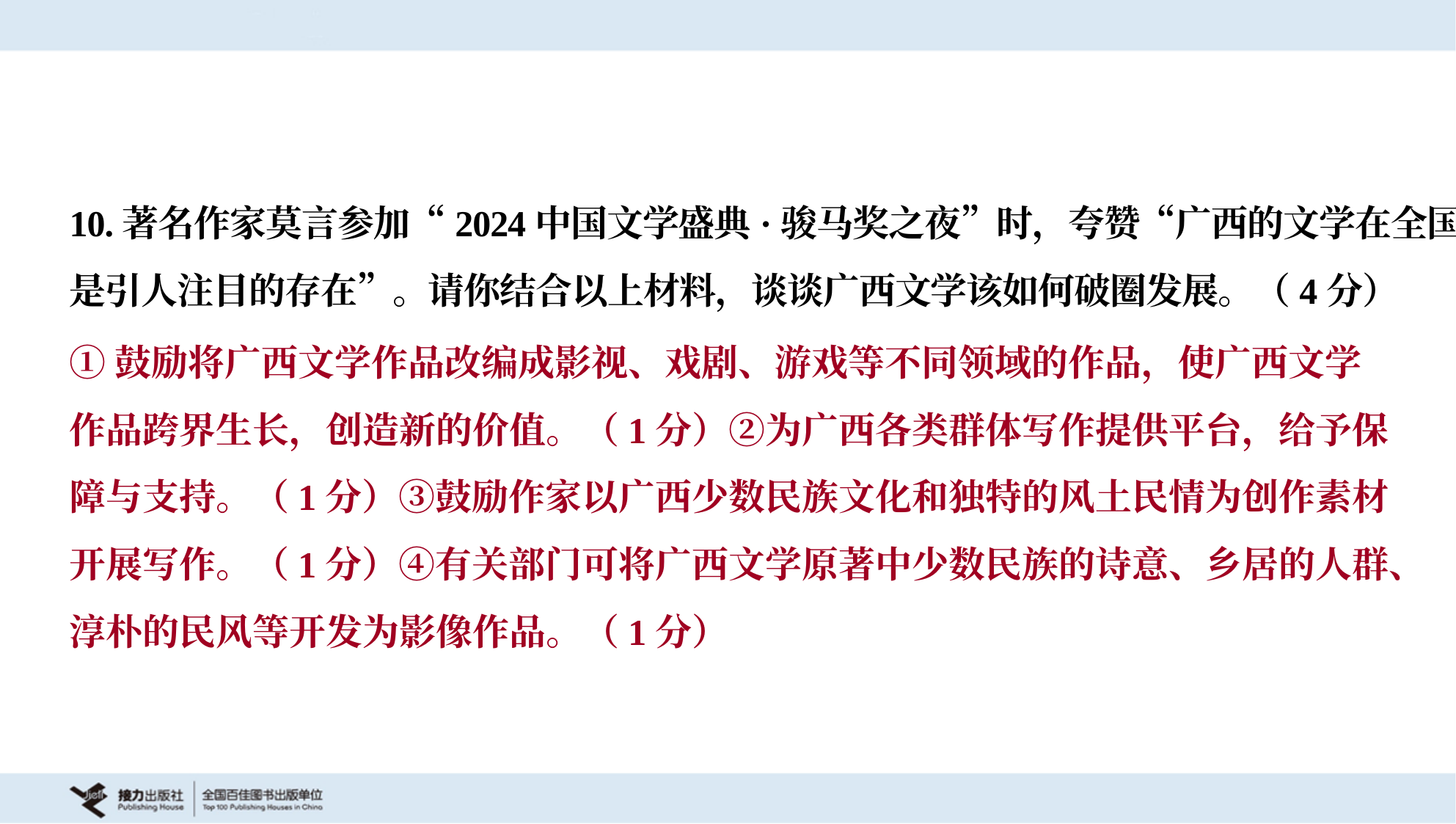

10.著名作家莫言参加“2024中国文学盛典·骏马奖之夜”时，夸赞“广西的文学在全国
是引人注目的存在”。请你结合以上材料，谈谈广西文学该如何破圈发展。（4分）
①鼓励将广西文学作品改编成影视、戏剧、游戏等不同领域的作品，使广西文学
作品跨界生长，创造新的价值。（1分）②为广西各类群体写作提供平台，给予保
障与支持。（1分）③鼓励作家以广西少数民族文化和独特的风土民情为创作素材
开展写作。（1分）④有关部门可将广西文学原著中少数民族的诗意、乡居的人群、
淳朴的民风等开发为影像作品。（1分）